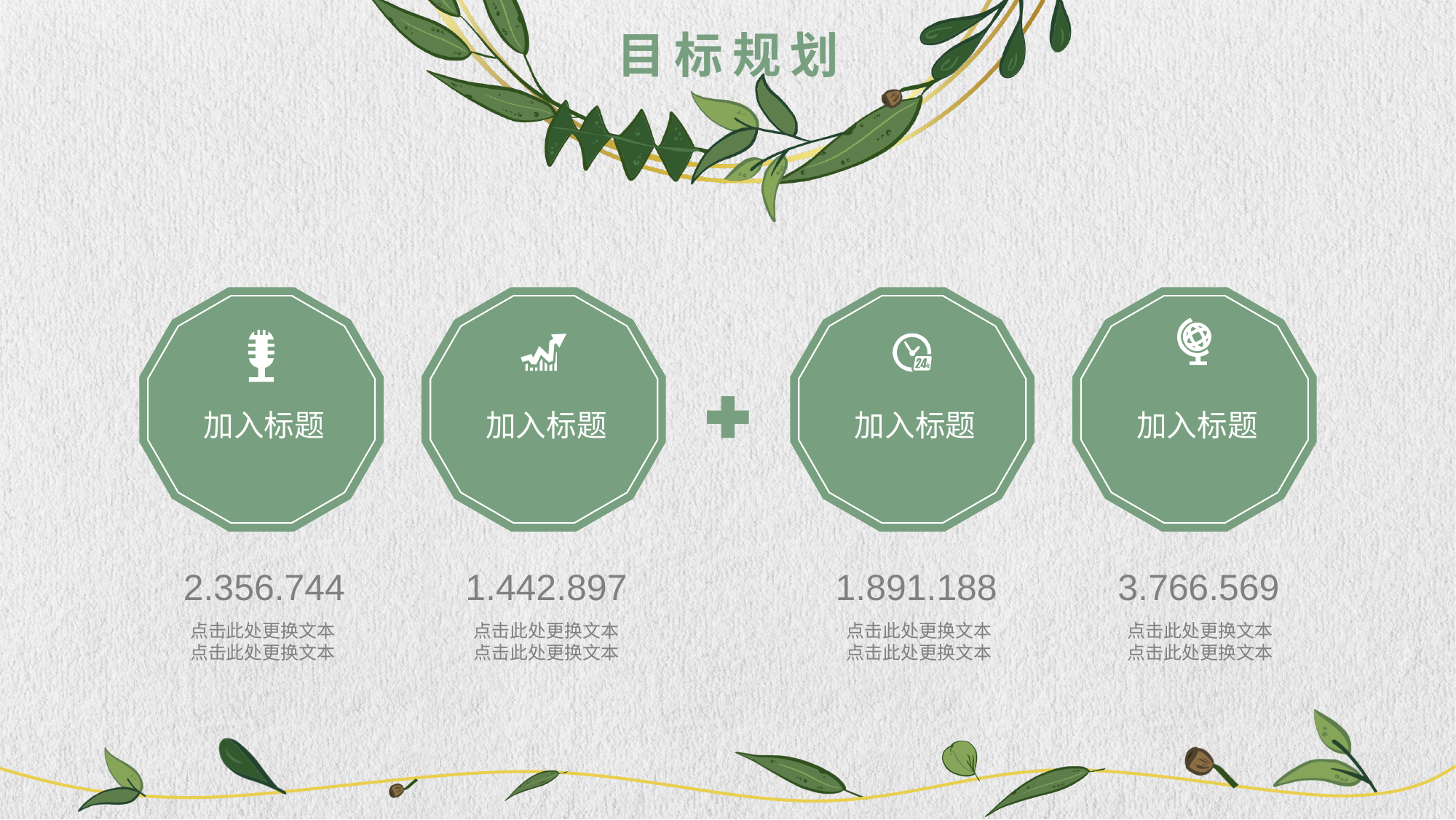

目标规划

加入标题
加入标题
加入标题
加入标题
3.766.569
2.356.744
1.442.897
1.891.188
点击此处更换文本
点击此处更换文本
点击此处更换文本
点击此处更换文本
点击此处更换文本
点击此处更换文本
点击此处更换文本
点击此处更换文本